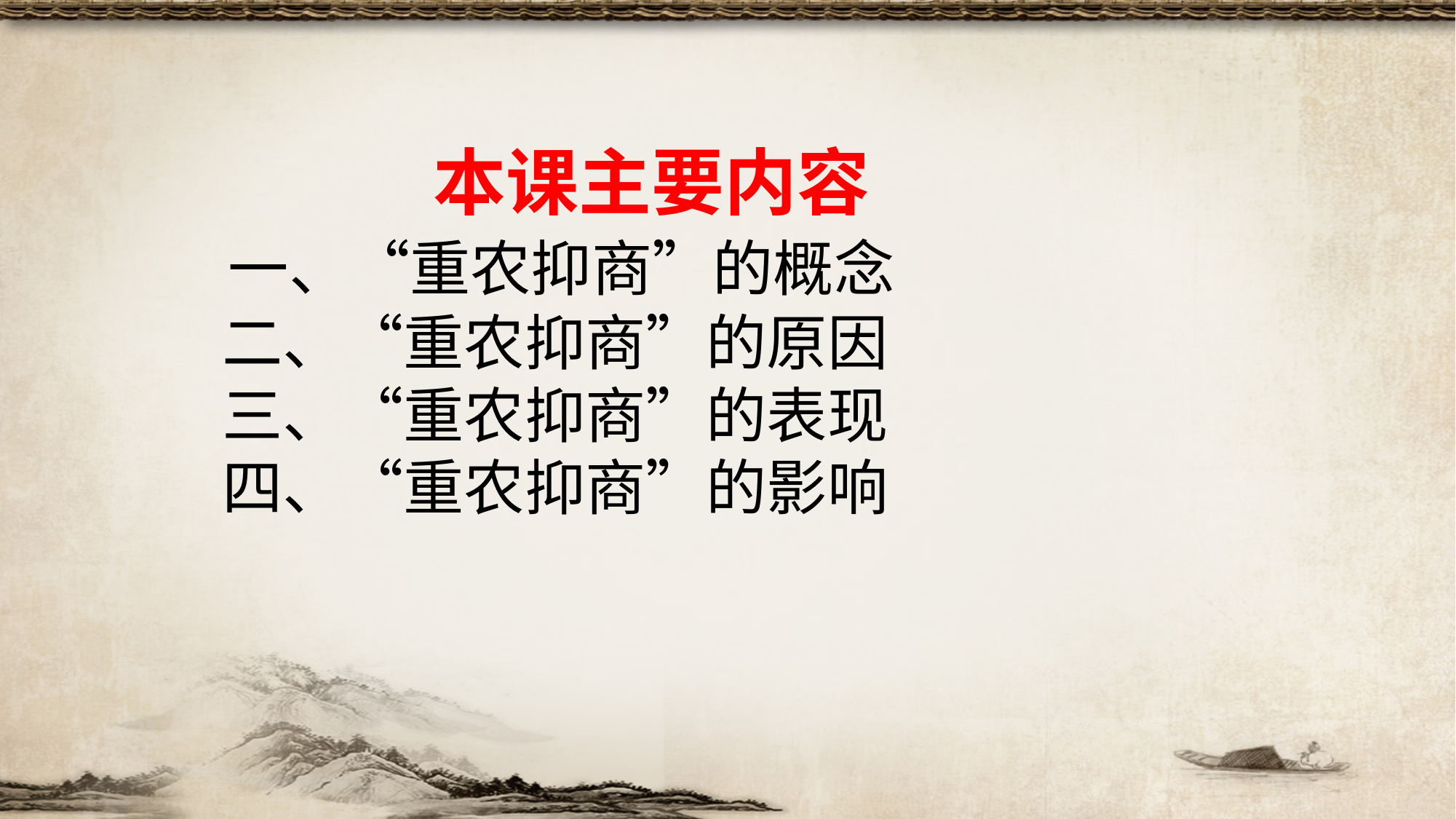

本课主要内容
              一、“重农抑商”的概念
              二、“重农抑商”的原因
              三、“重农抑商”的表现
              四、“重农抑商”的影响